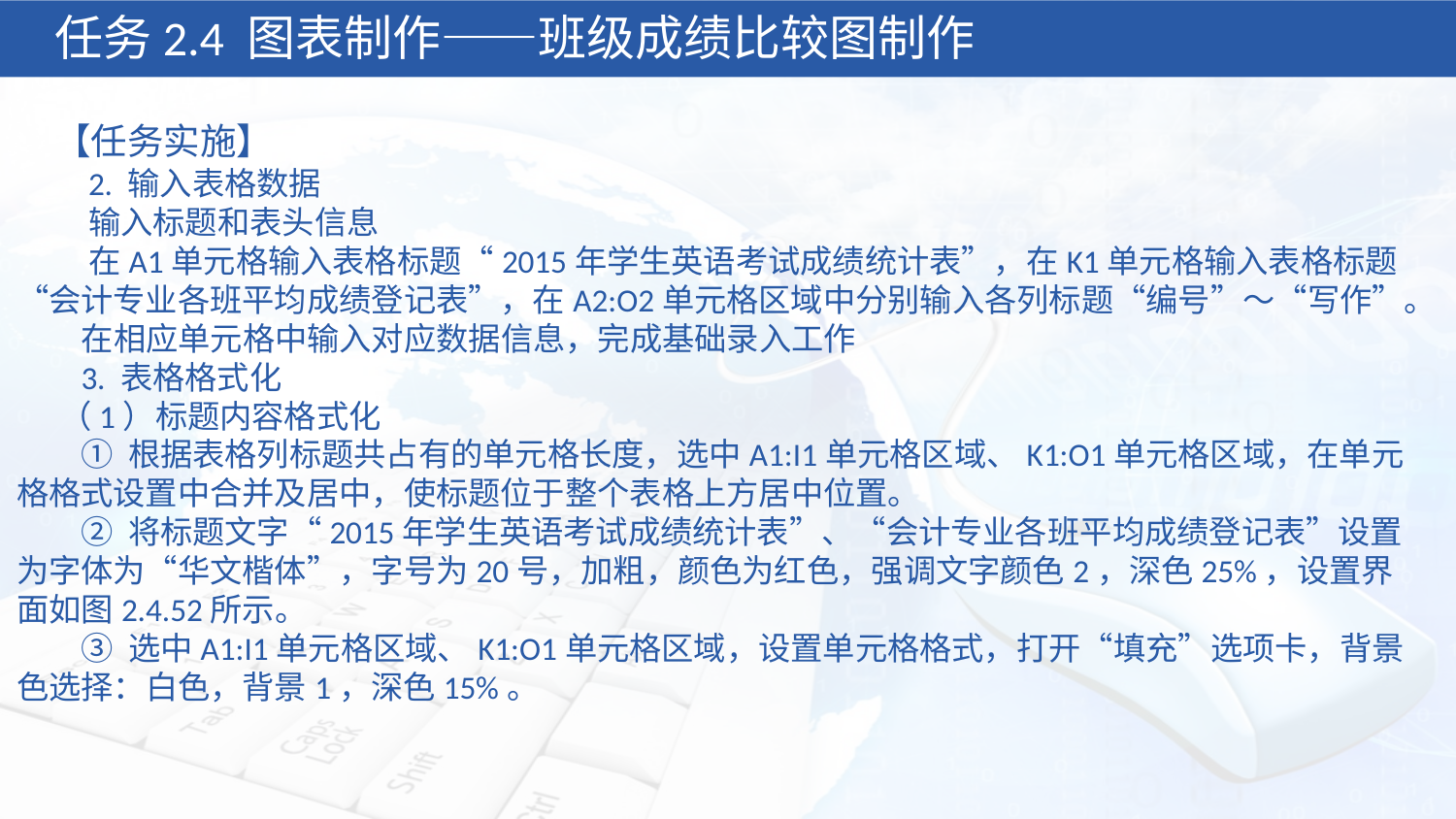

任务2.4 图表制作——班级成绩比较图制作
【任务实施】
    2. 输入表格数据
   输入标题和表头信息
   在A1单元格输入表格标题“2015年学生英语考试成绩统计表”，在K1单元格输入表格标题“会计专业各班平均成绩登记表”，在A2:O2单元格区域中分别输入各列标题“编号”～“写作”。
  在相应单元格中输入对应数据信息，完成基础录入工作
   3. 表格格式化
（1）标题内容格式化
   ① 根据表格列标题共占有的单元格长度，选中A1:I1单元格区域、K1:O1单元格区域，在单元格格式设置中合并及居中，使标题位于整个表格上方居中位置。
   ② 将标题文字“2015年学生英语考试成绩统计表”、“会计专业各班平均成绩登记表”设置为字体为“华文楷体”，字号为20号，加粗，颜色为红色，强调文字颜色2，深色25%，设置界面如图2.4.52所示。
   ③ 选中A1:I1单元格区域、K1:O1单元格区域，设置单元格格式，打开“填充”选项卡，背景色选择：白色，背景1，深色15%。